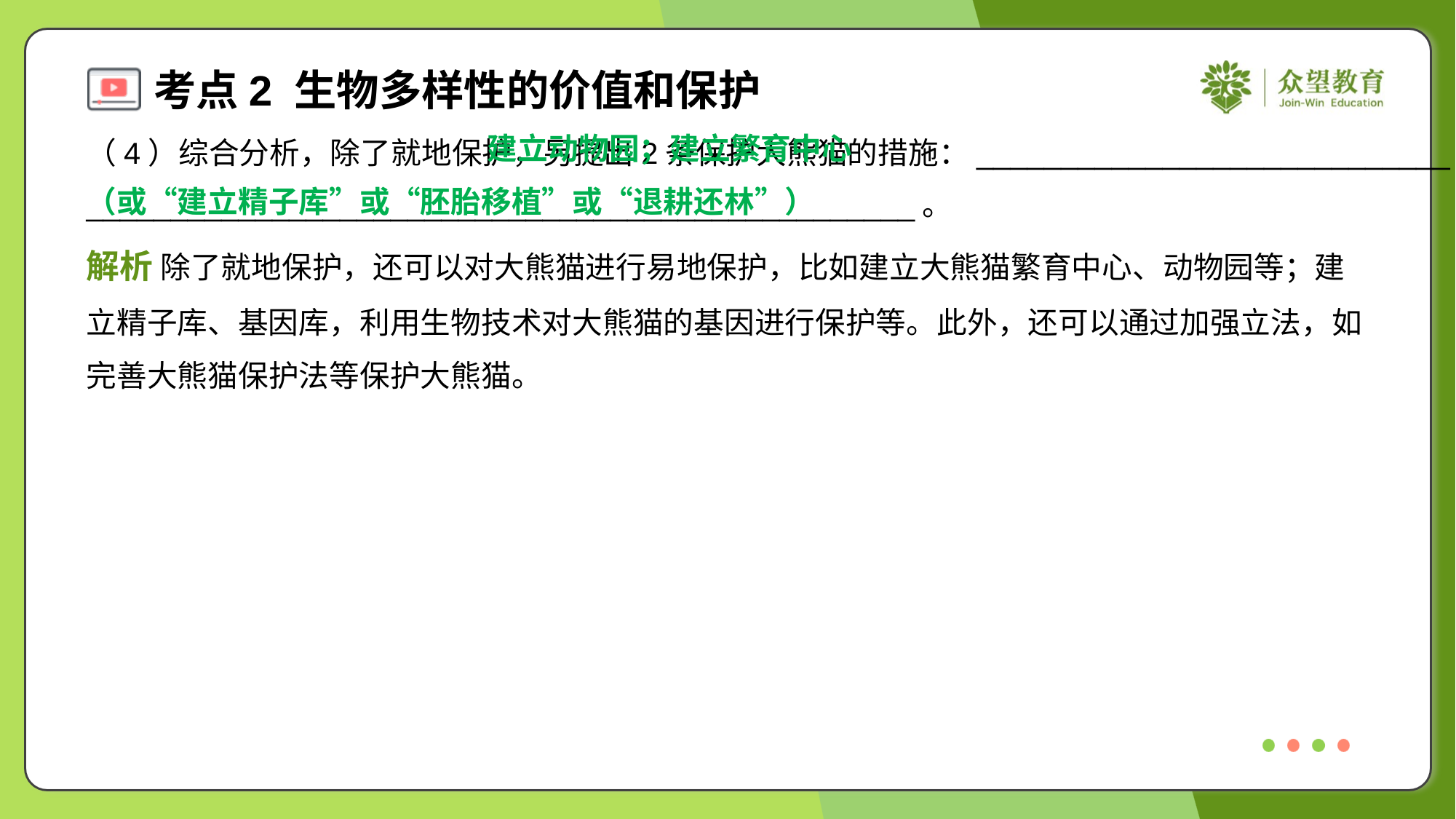

建立动物园；建立繁育中心
（或“建立精子库”或“胚胎移植”或“退耕还林”）
（4）综合分析，除了就地保护，另提出2条保护大熊猫的措施：____________________________
_________________________________________________。
解析 除了就地保护，还可以对大熊猫进行易地保护，比如建立大熊猫繁育中心、动物园等；建
立精子库、基因库，利用生物技术对大熊猫的基因进行保护等。此外，还可以通过加强立法，如
完善大熊猫保护法等保护大熊猫。